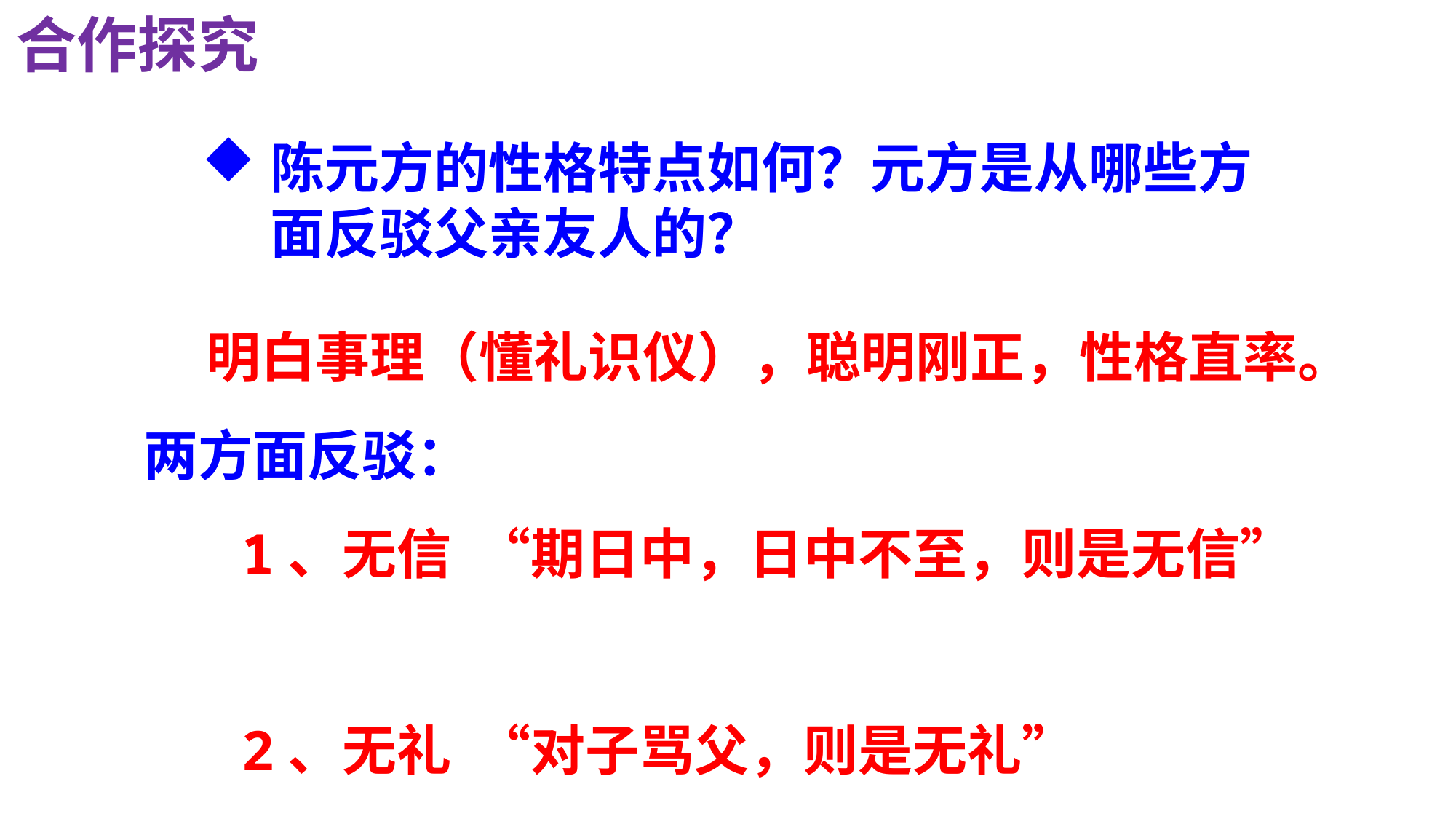

合作探究
陈元方的性格特点如何？元方是从哪些方面反驳父亲友人的？
    明白事理（懂礼识仪），聪明刚正，性格直率。
两方面反驳：
   1、无信  “期日中，日中不至，则是无信”
   2、无礼  “对子骂父，则是无礼”